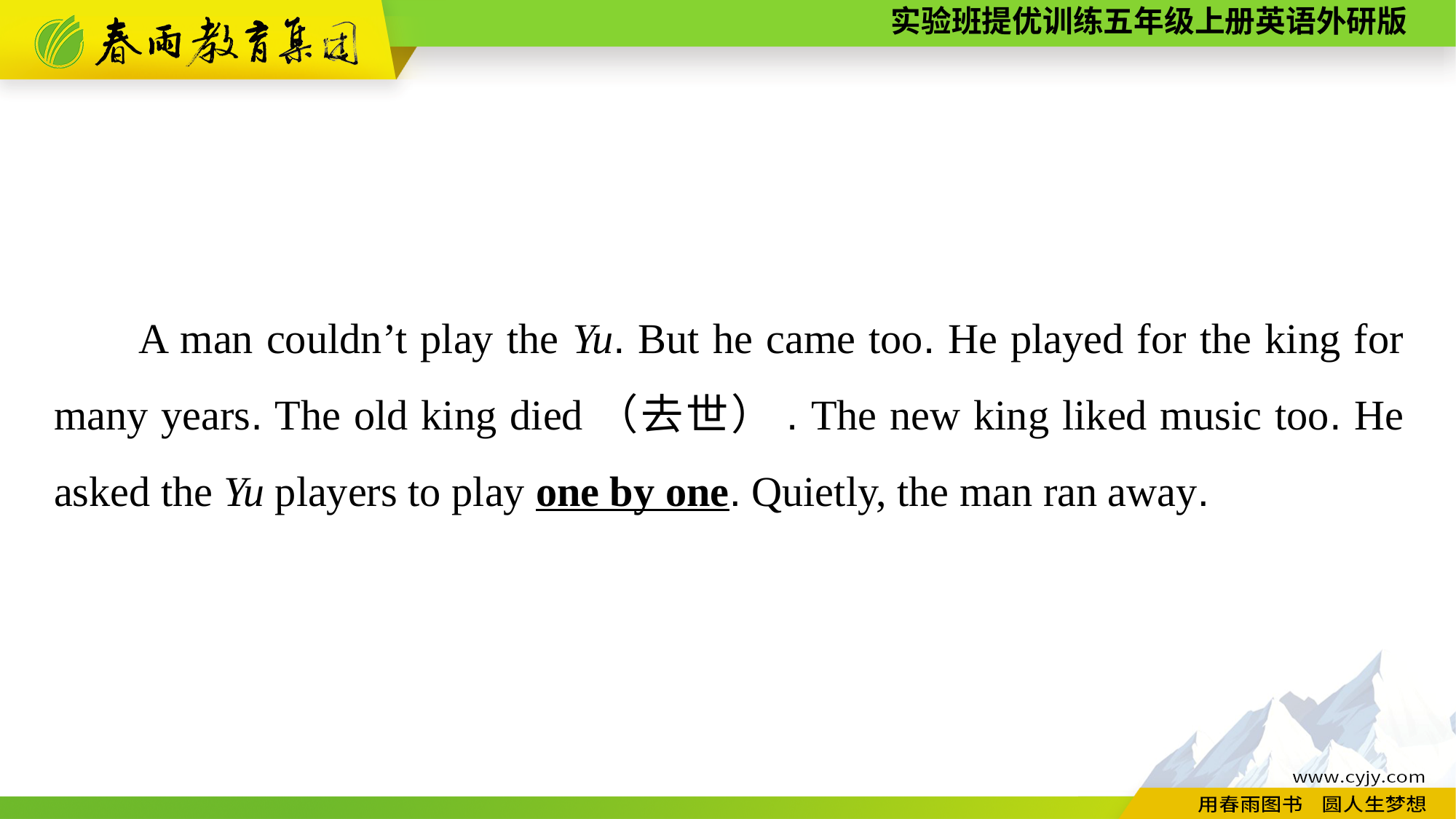

A man couldn’t play the Yu. But he came too. He played for the king for many years. The old king died（去世）. The new king liked music too. He asked the Yu players to play one by one. Quietly, the man ran away.